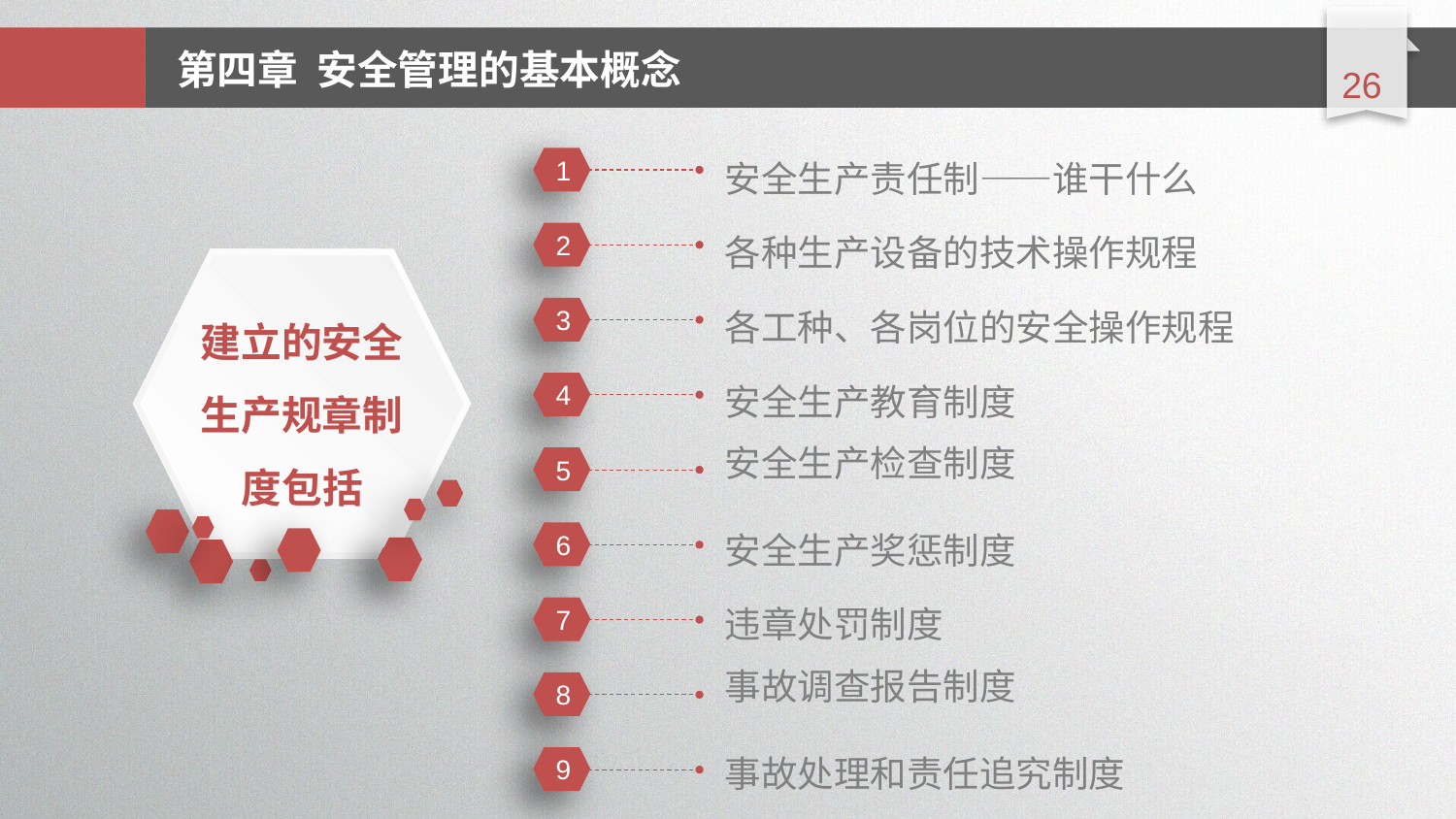

延时符
第四章  安全管理的基本概念
1
安全生产责任制——谁干什么
2
各种生产设备的技术操作规程

建立的安全生产规章制度包括
3
各工种、各岗位的安全操作规程
4
安全生产教育制度
5
安全生产检查制度

6

安全生产奖惩制度

7
违章处罚制度
8
事故调查报告制度
9
事故处理和责任追究制度